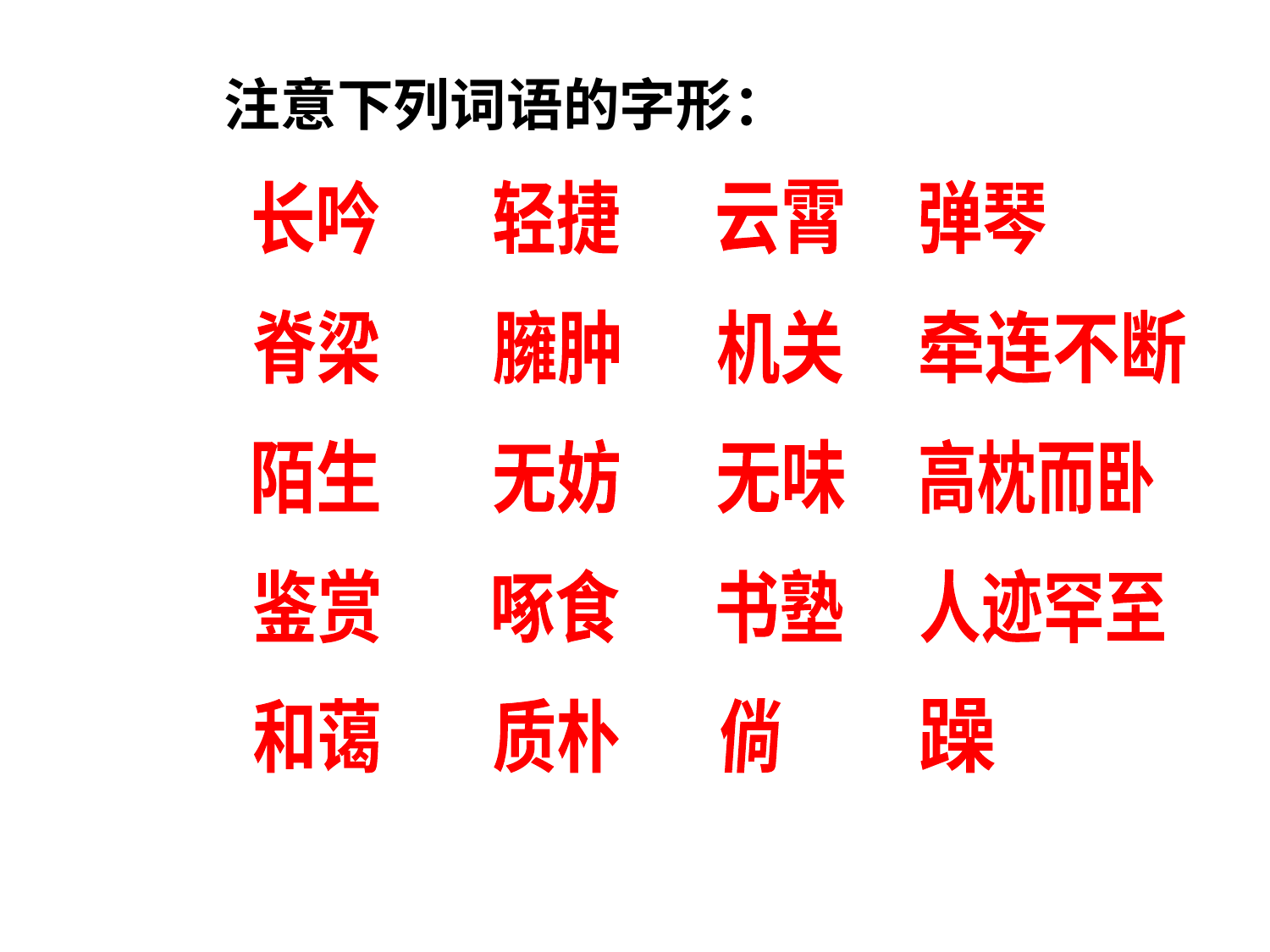

注意下列词语的字形：
长吟
轻捷
云霄
弹琴
脊梁
臃肿
机关
牵连不断
陌生
无妨
无味
高枕而卧
鉴赏
啄食
书塾
人迹罕至
和蔼
质朴
倘
躁